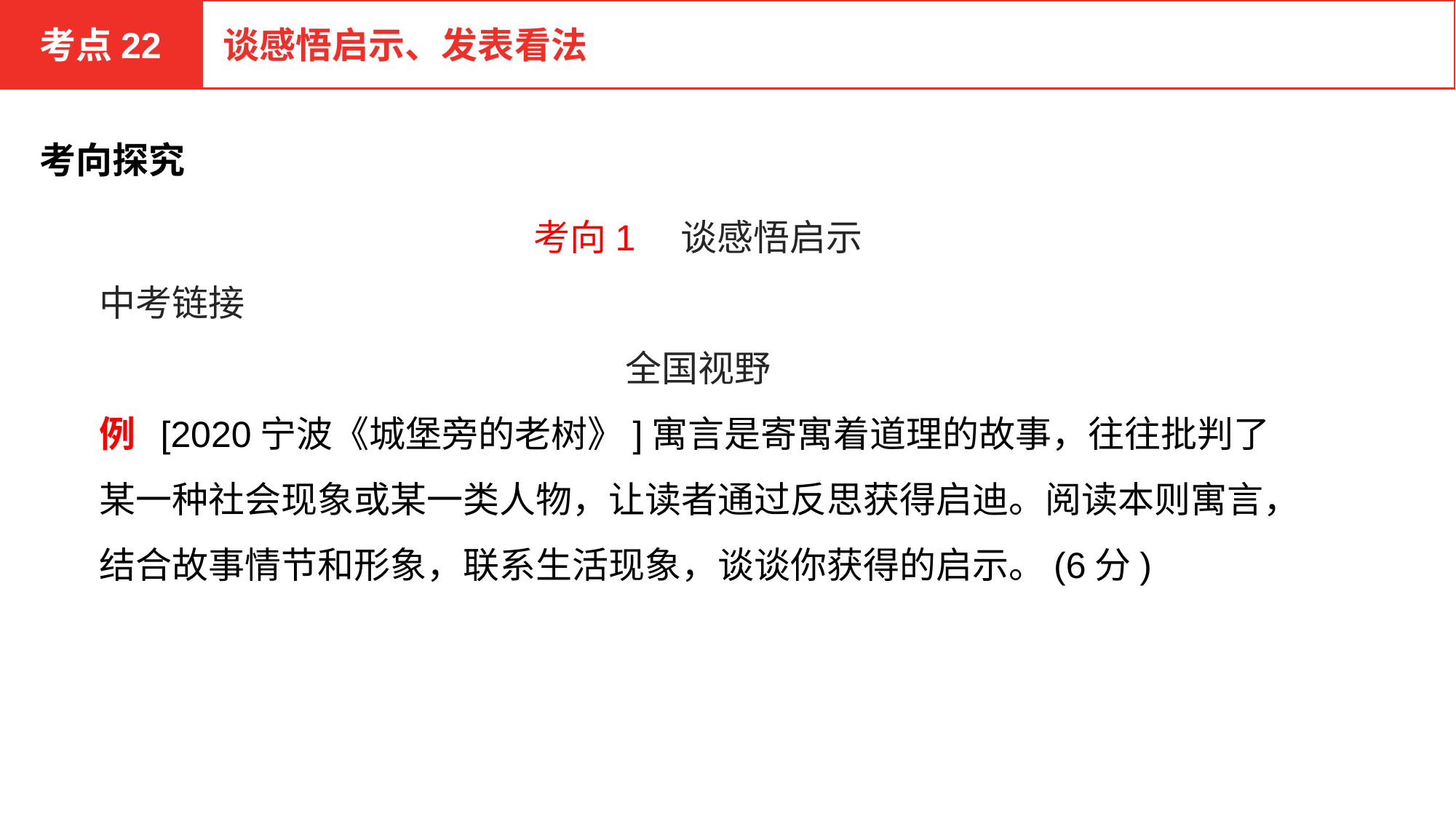

考点22
谈感悟启示、发表看法
考向探究
考向1　谈感悟启示
中考链接
全国视野
例  [2020宁波《城堡旁的老树》]寓言是寄寓着道理的故事，往往批判了某一种社会现象或某一类人物，让读者通过反思获得启迪。阅读本则寓言，结合故事情节和形象，联系生活现象，谈谈你获得的启示。(6分)